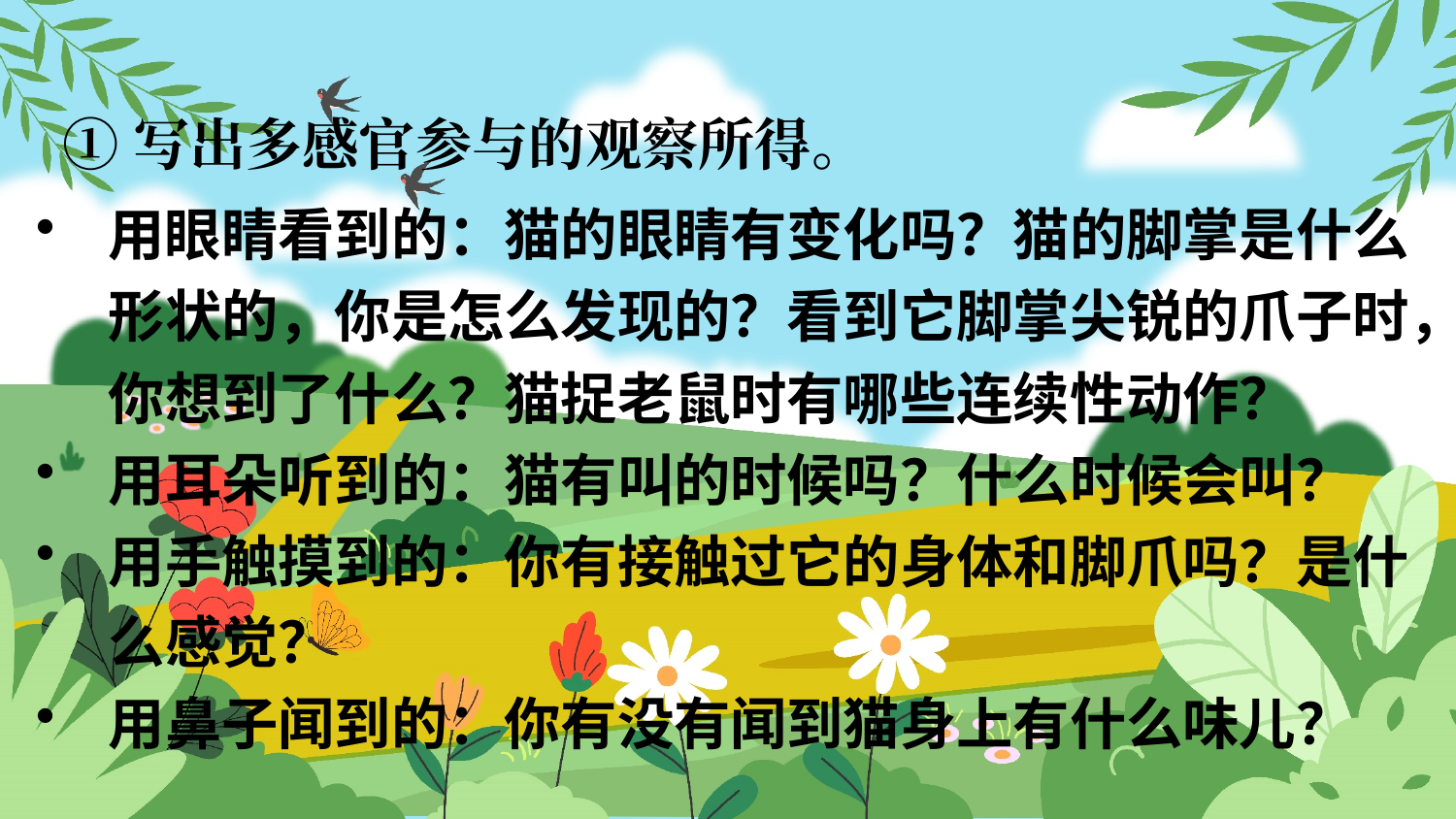

①写出多感官参与的观察所得。
用眼睛看到的：猫的眼睛有变化吗？猫的脚掌是什么形状的，你是怎么发现的？看到它脚掌尖锐的爪子时，你想到了什么？猫捉老鼠时有哪些连续性动作？
用耳朵听到的：猫有叫的时候吗？什么时候会叫？
用手触摸到的：你有接触过它的身体和脚爪吗？是什么感觉？
用鼻子闻到的：你有没有闻到猫身上有什么味儿？